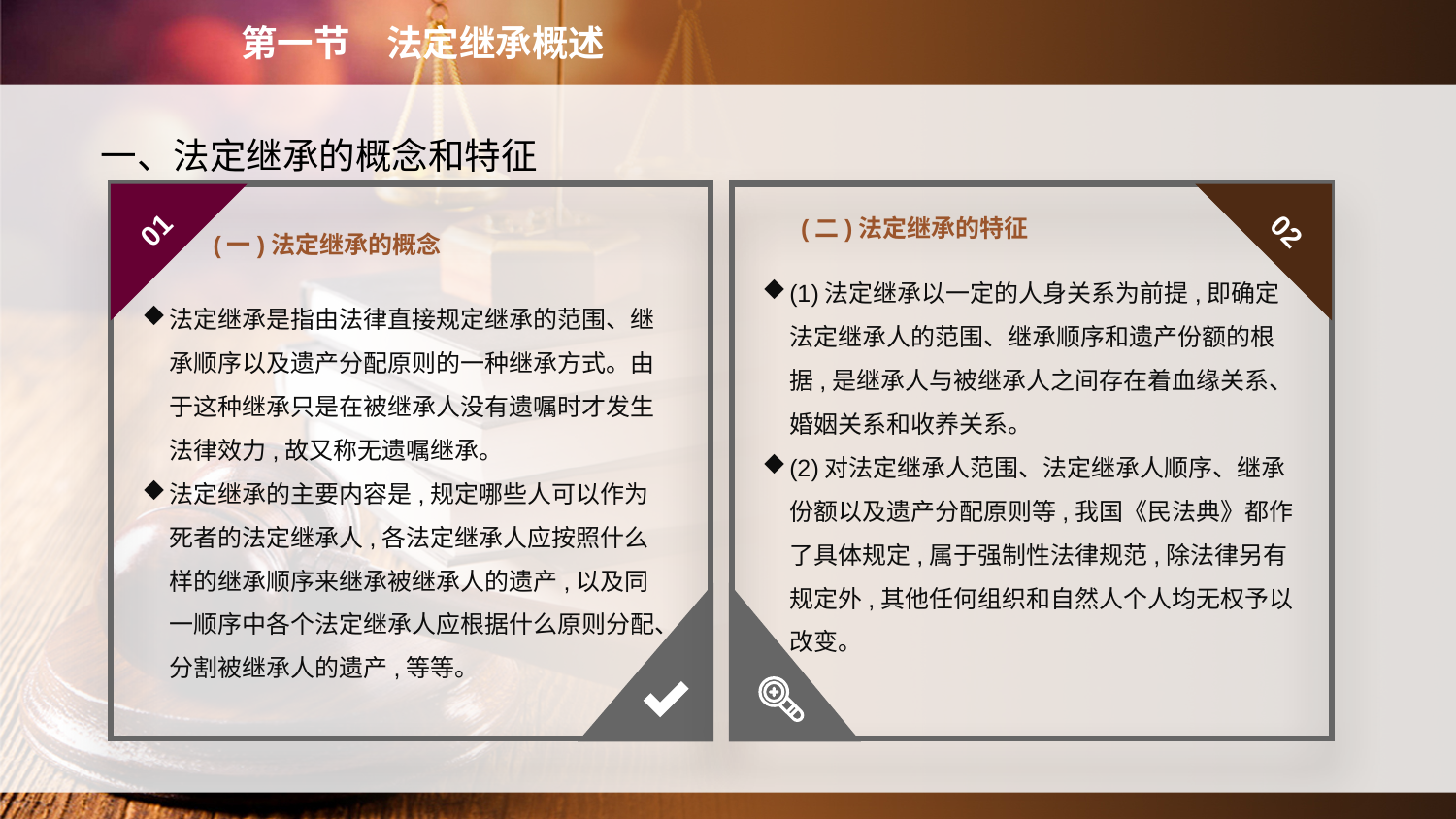

第一节　法定继承概述
　　一、法定继承的概念和特征

(一)法定继承的概念
(二)法定继承的特征
01
02
(1)法定继承以一定的人身关系为前提,即确定法定继承人的范围、继承顺序和遗产份额的根据,是继承人与被继承人之间存在着血缘关系、婚姻关系和收养关系。
(2)对法定继承人范围、法定继承人顺序、继承份额以及遗产分配原则等,我国《民法典》都作了具体规定,属于强制性法律规范,除法律另有规定外,其他任何组织和自然人个人均无权予以改变。

法定继承是指由法律直接规定继承的范围、继承顺序以及遗产分配原则的一种继承方式。由于这种继承只是在被继承人没有遗嘱时才发生法律效力,故又称无遗嘱继承。
法定继承的主要内容是,规定哪些人可以作为死者的法定继承人,各法定继承人应按照什么样的继承顺序来继承被继承人的遗产,以及同一顺序中各个法定继承人应根据什么原则分配、分割被继承人的遗产,等等。